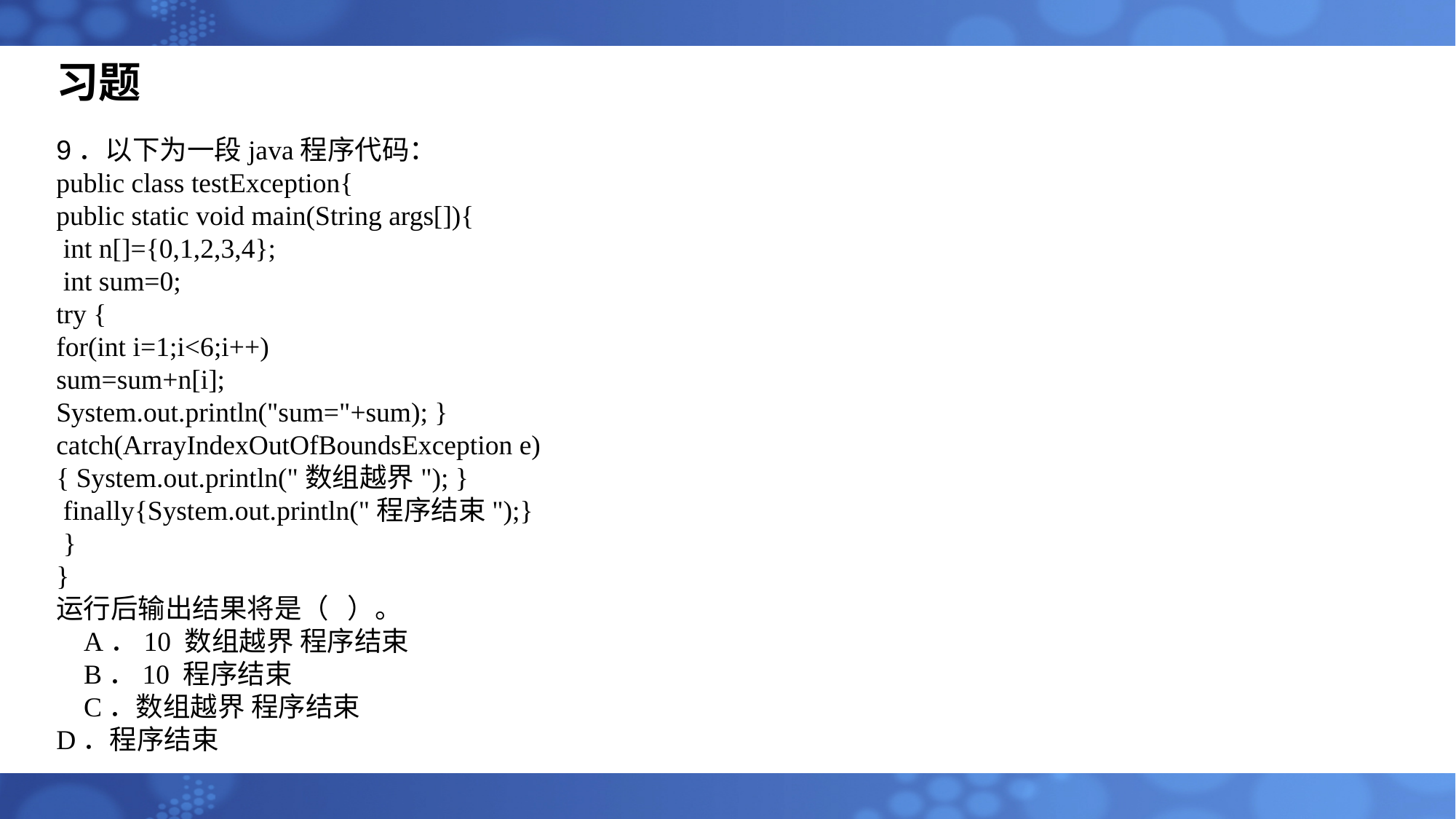

习题
9．以下为一段java程序代码：
public class testException{
public static void main(String args[]){
 int n[]={0,1,2,3,4};
 int sum=0;
try {
for(int i=1;i<6;i++)
sum=sum+n[i];
System.out.println("sum="+sum); }
catch(ArrayIndexOutOfBoundsException e)
{ System.out.println("数组越界"); }
 finally{System.out.println("程序结束");}
 }
}
运行后输出结果将是（   ）。
    A．10 数组越界 程序结束
    B．10 程序结束
    C．数组越界 程序结束
D．程序结束